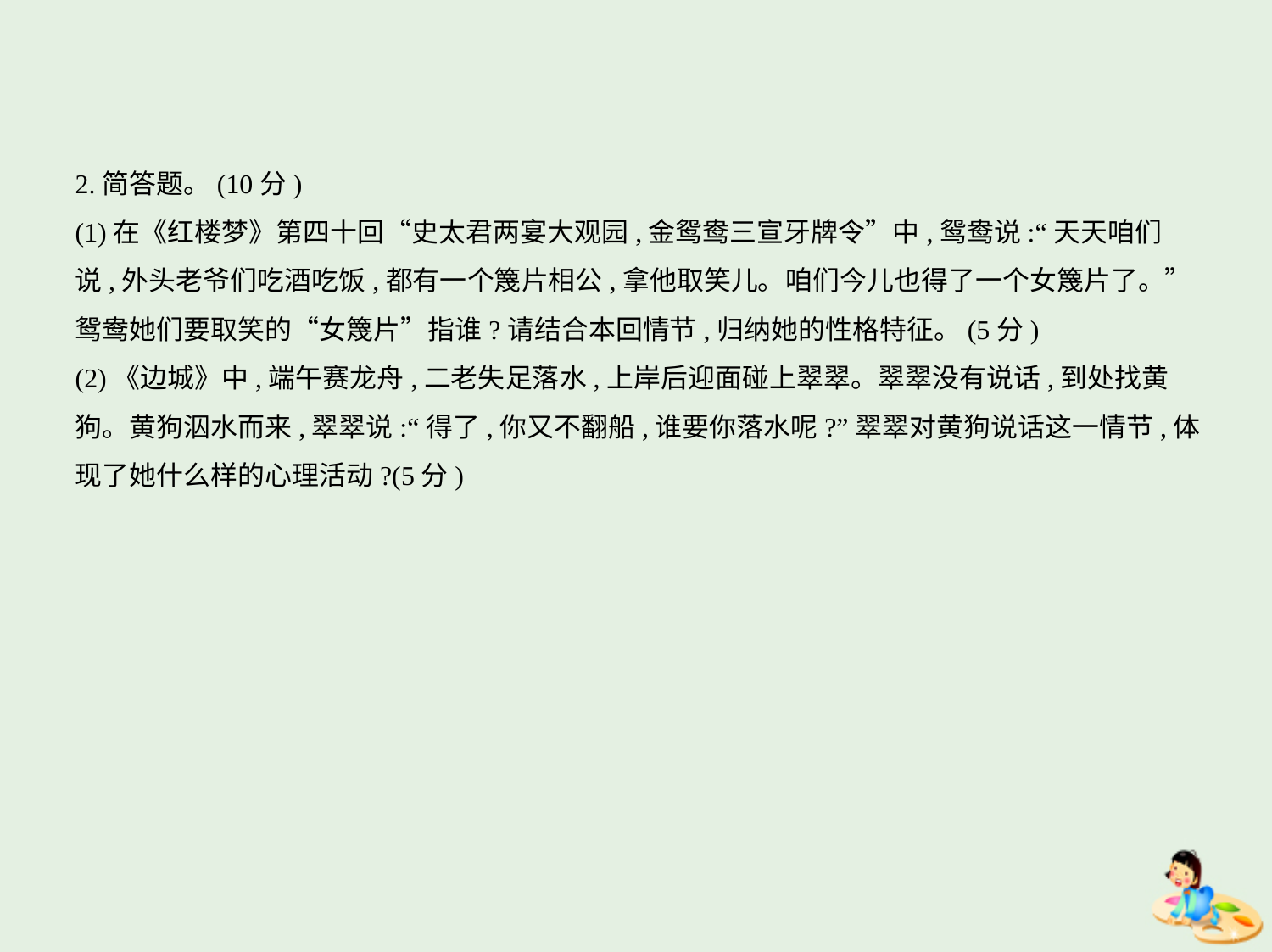

2.简答题。(10分)
(1)在《红楼梦》第四十回“史太君两宴大观园,金鸳鸯三宣牙牌令”中,鸳鸯说:“天天咱们
说,外头老爷们吃酒吃饭,都有一个篾片相公,拿他取笑儿。咱们今儿也得了一个女篾片了。”
鸳鸯她们要取笑的“女篾片”指谁?请结合本回情节,归纳她的性格特征。(5分)
(2)《边城》中,端午赛龙舟,二老失足落水,上岸后迎面碰上翠翠。翠翠没有说话,到处找黄
狗。黄狗泅水而来,翠翠说:“得了,你又不翻船,谁要你落水呢?”翠翠对黄狗说话这一情节,体
现了她什么样的心理活动?(5分)